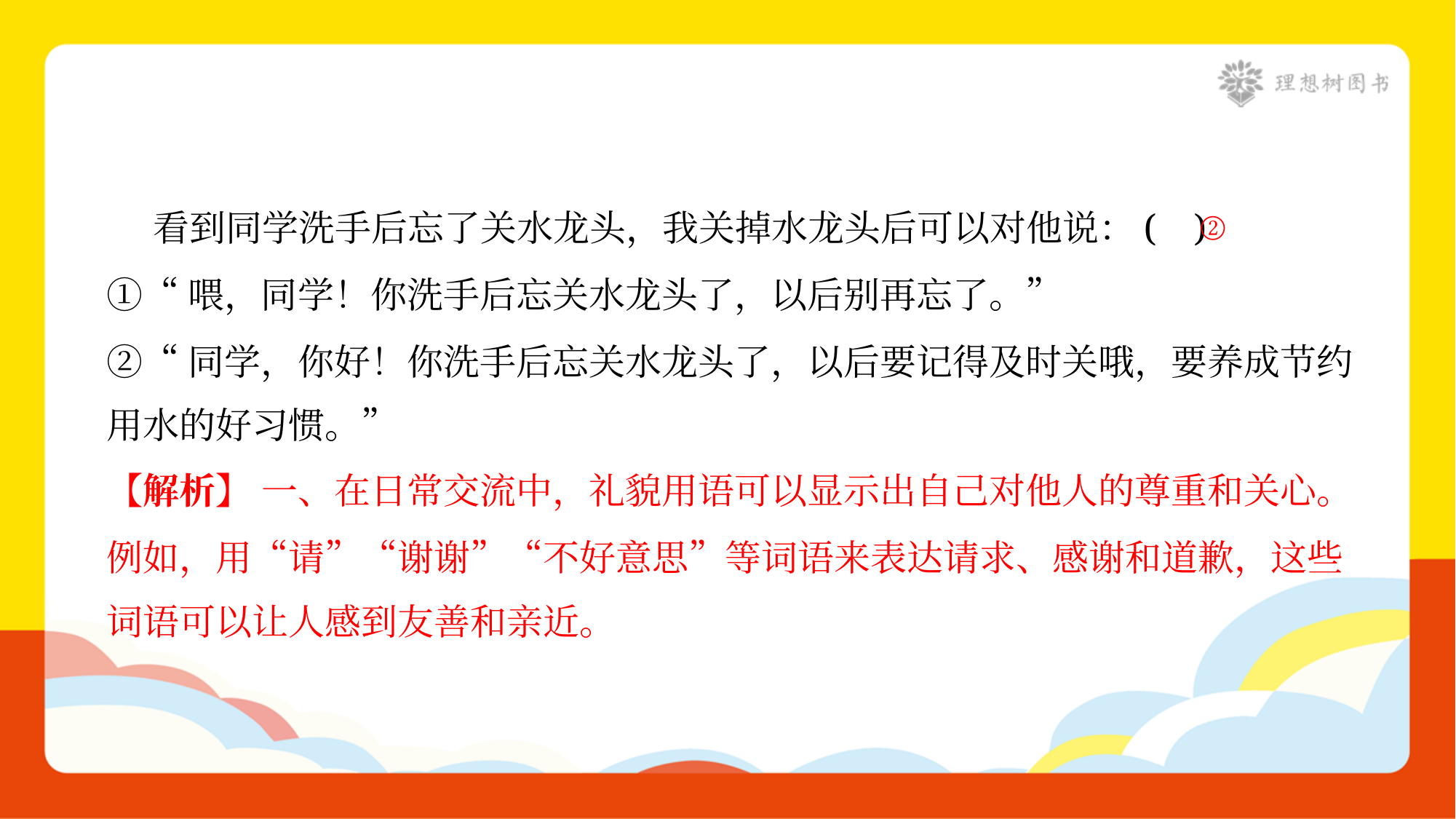

看到同学洗手后忘了关水龙头，我关掉水龙头后可以对他说：(    )
①“喂，同学！你洗手后忘关水龙头了，以后别再忘了。”
②“同学，你好！你洗手后忘关水龙头了，以后要记得及时关哦，要养成节约
用水的好习惯。”
②
【解析】 一、在日常交流中，礼貌用语可以显示出自己对他人的尊重和关心。
例如，用“请”“谢谢”“不好意思”等词语来表达请求、感谢和道歉，这些
词语可以让人感到友善和亲近。